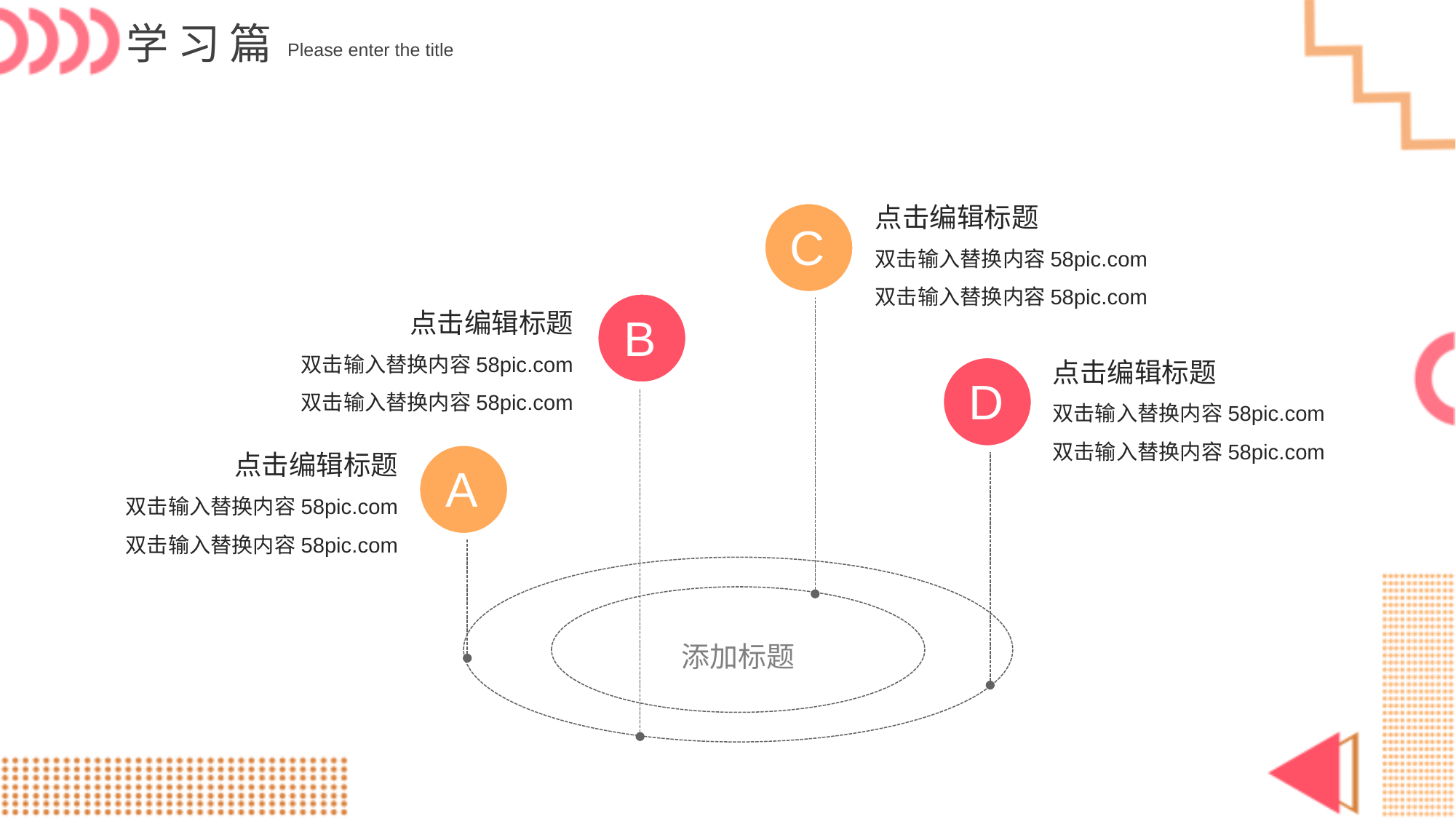

学习篇
Please enter the title
点击编辑标题

C
双击输入替换内容58pic.com
双击输入替换内容58pic.com

点击编辑标题
B
双击输入替换内容58pic.com
双击输入替换内容58pic.com
点击编辑标题

D
双击输入替换内容58pic.com
双击输入替换内容58pic.com
点击编辑标题

A
双击输入替换内容58pic.com
双击输入替换内容58pic.com

添加标题